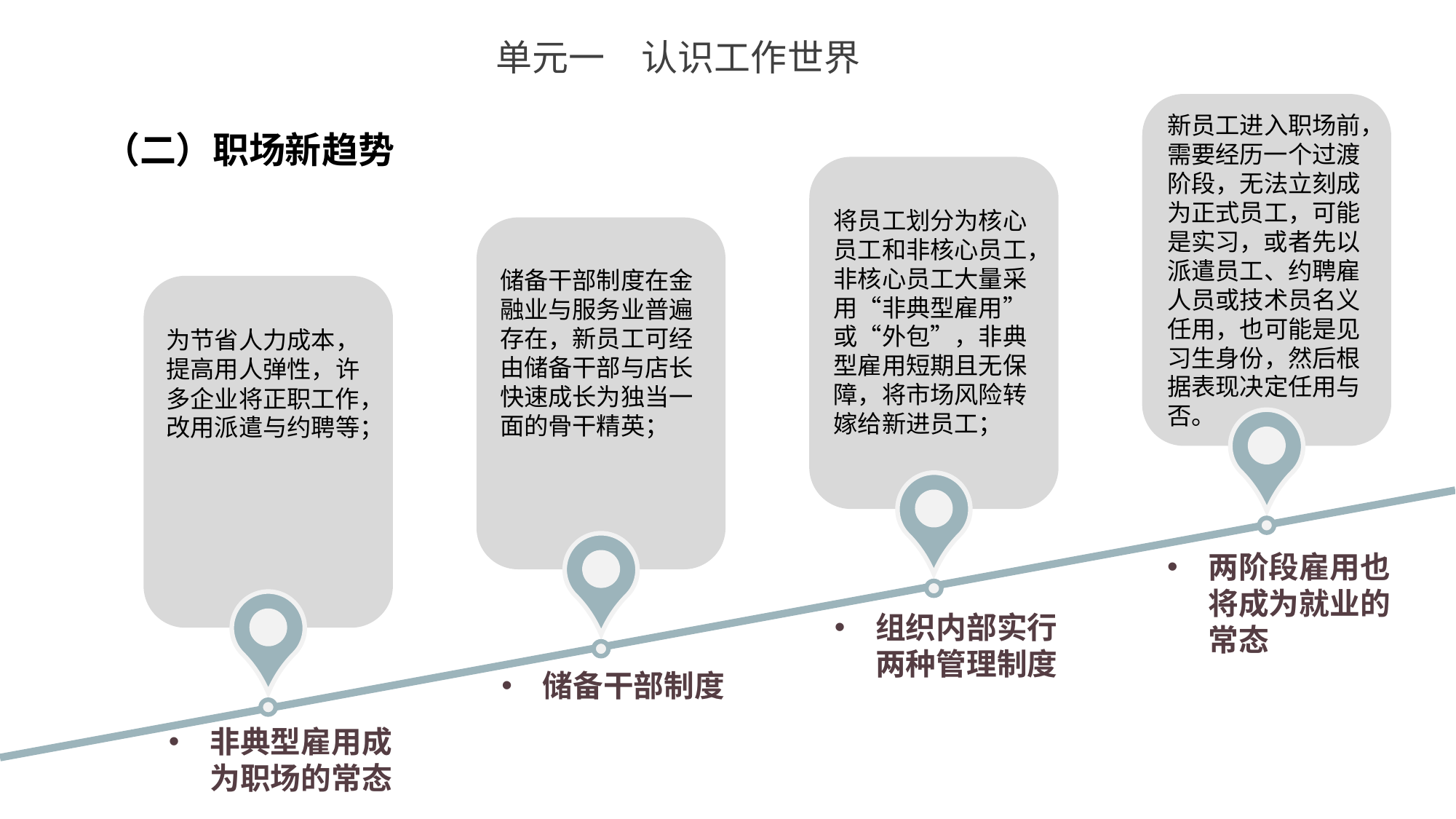

单元一　认识工作世界

新员工进入职场前，需要经历一个过渡阶段，无法立刻成为正式员工，可能是实习，或者先以派遣员工、约聘雇人员或技术员名义任用，也可能是见习生身份，然后根据表现决定任用与否。
（二）职场新趋势

将员工划分为核心员工和非核心员工，非核心员工大量采用“非典型雇用”或“外包”，非典型雇用短期且无保障，将市场风险转嫁给新进员工；

储备干部制度在金融业与服务业普遍存在，新员工可经由储备干部与店长快速成长为独当一面的骨干精英；

为节省人力成本，提高用人弹性，许多企业将正职工作，改用派遣与约聘等；

两阶段雇用也将成为就业的常态

组织内部实行两种管理制度

储备干部制度

非典型雇用成为职场的常态